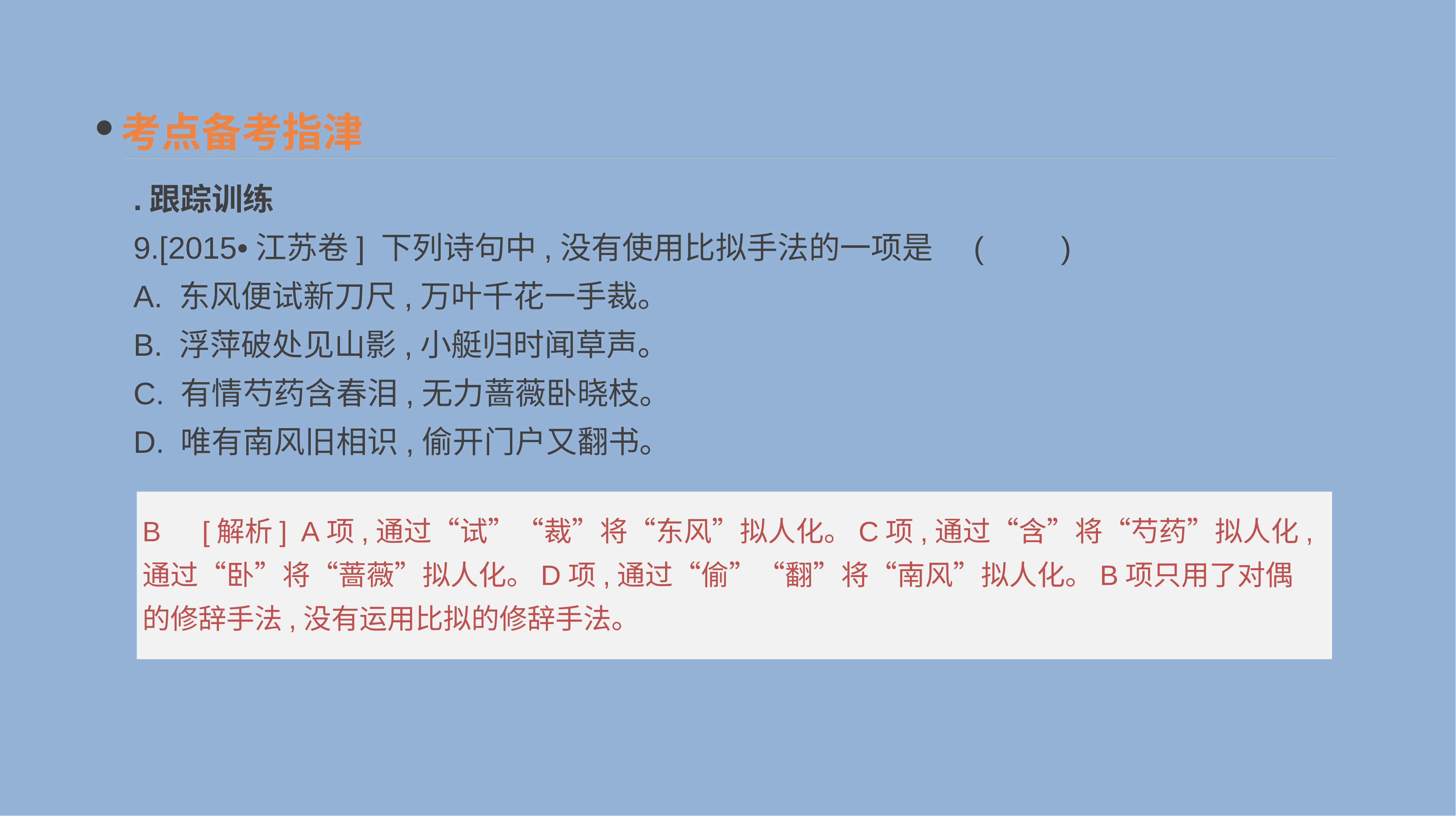

考点备考指津

.跟踪训练
9.[2015•江苏卷] 下列诗句中,没有使用比拟手法的一项是	(　　)
A. 东风便试新刀尺,万叶千花一手裁。
B. 浮萍破处见山影,小艇归时闻草声。
C. 有情芍药含春泪,无力蔷薇卧晓枝。
D. 唯有南风旧相识,偷开门户又翻书。

B　[解析]  A项,通过“试”“裁”将“东风”拟人化。C项,通过“含”将“芍药”拟人化,通过“卧”将“蔷薇”拟人化。D项,通过“偷”“翻”将“南风”拟人化。B项只用了对偶的修辞手法,没有运用比拟的修辞手法。